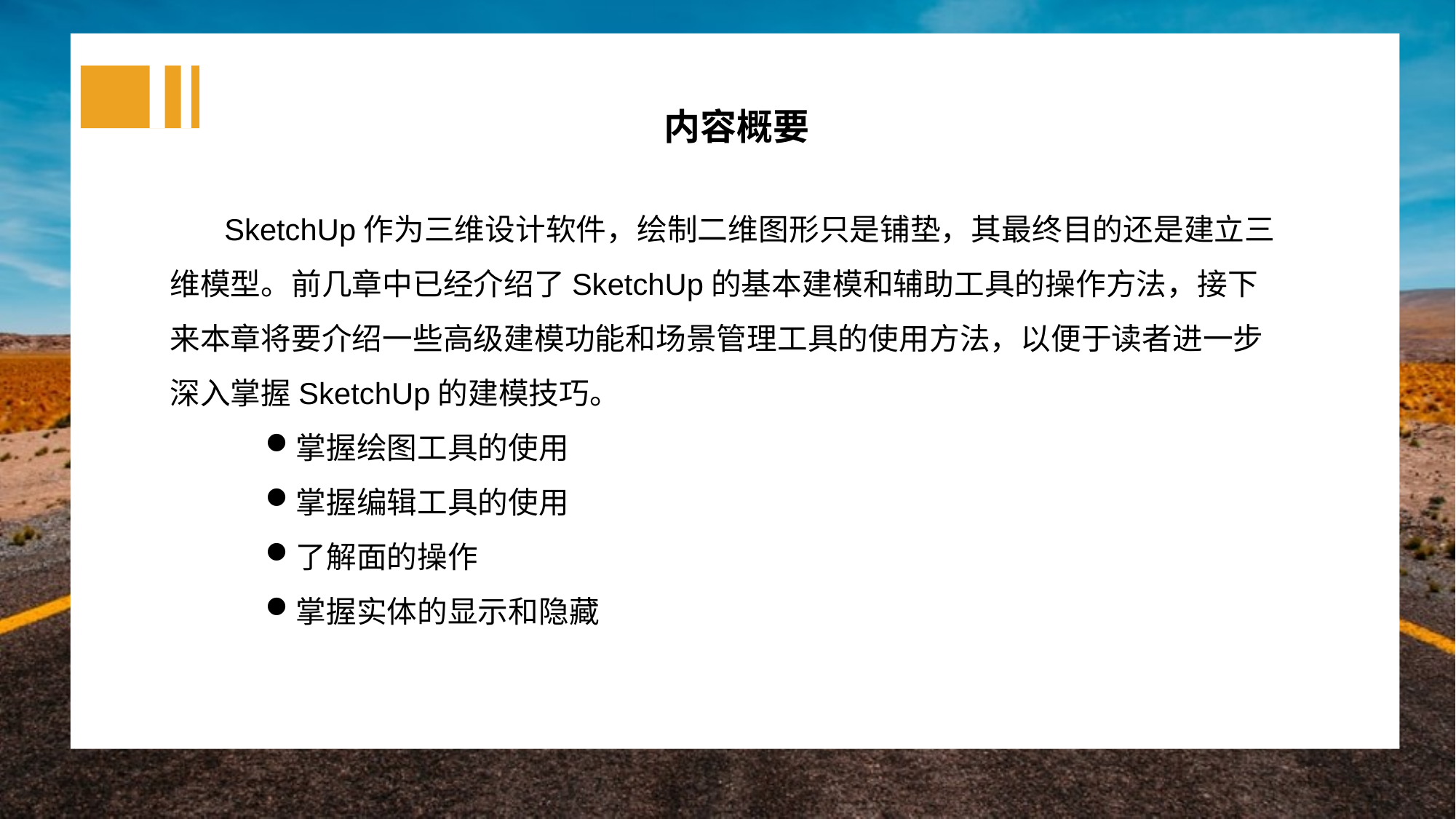

内容概要
SketchUp作为三维设计软件，绘制二维图形只是铺垫，其最终目的还是建立三维模型。前几章中已经介绍了SketchUp的基本建模和辅助工具的操作方法，接下来本章将要介绍一些高级建模功能和场景管理工具的使用方法，以便于读者进一步深入掌握SketchUp的建模技巧。
掌握绘图工具的使用
掌握编辑工具的使用
了解面的操作
掌握实体的显示和隐藏